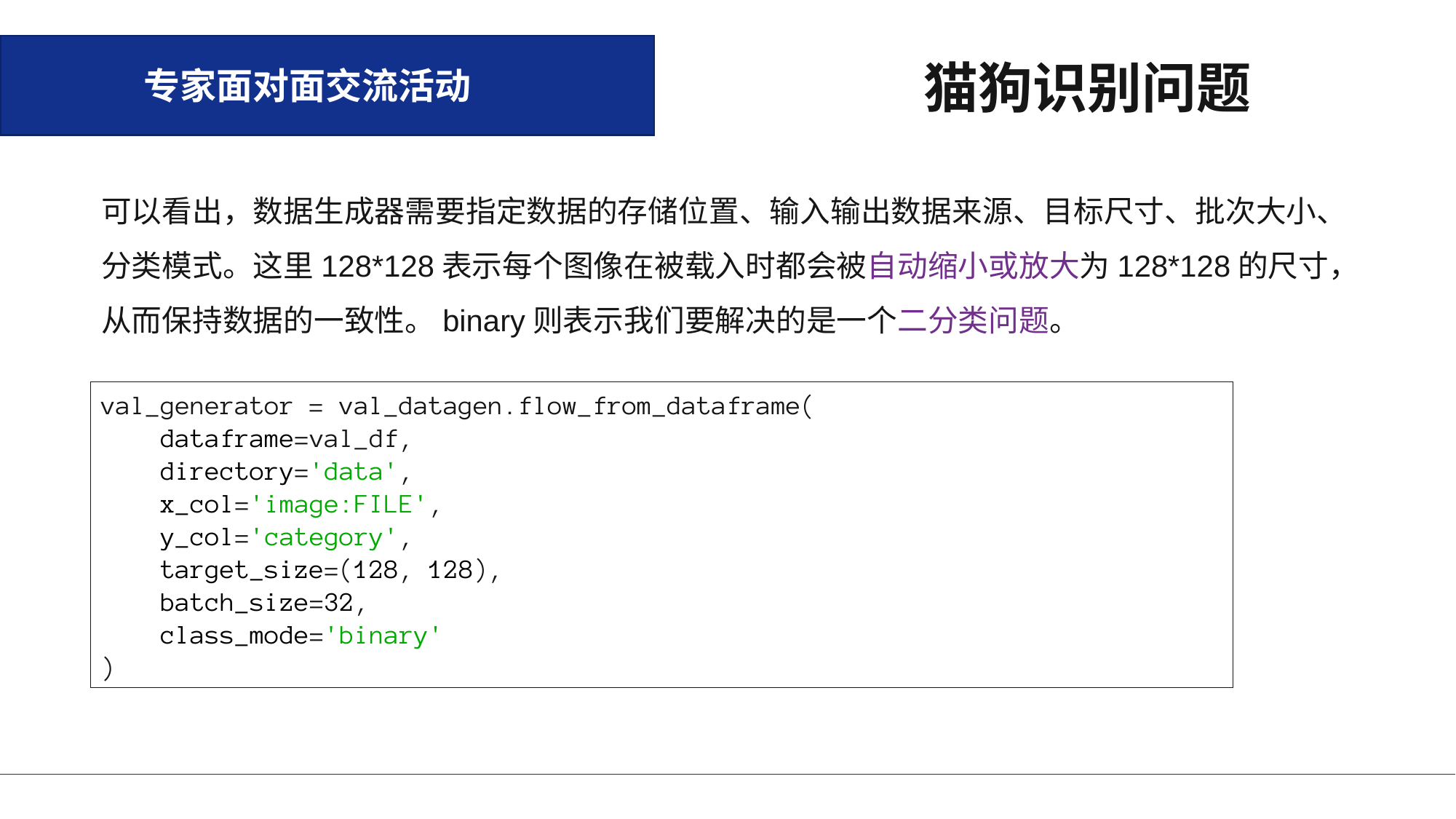

专家面对面交流活动
猫狗识别问题

可以看出，数据生成器需要指定数据的存储位置、输入输出数据来源、目标尺寸、批次大小、分类模式。这里128*128表示每个图像在被载入时都会被自动缩小或放大为128*128的尺寸，从而保持数据的一致性。binary则表示我们要解决的是一个二分类问题。
val_generator = val_datagen.flow_from_dataframe(
    dataframe=val_df,
    directory='data',
    x_col='image:FILE',
    y_col='category',
    target_size=(128, 128),
    batch_size=32,
    class_mode='binary'
)